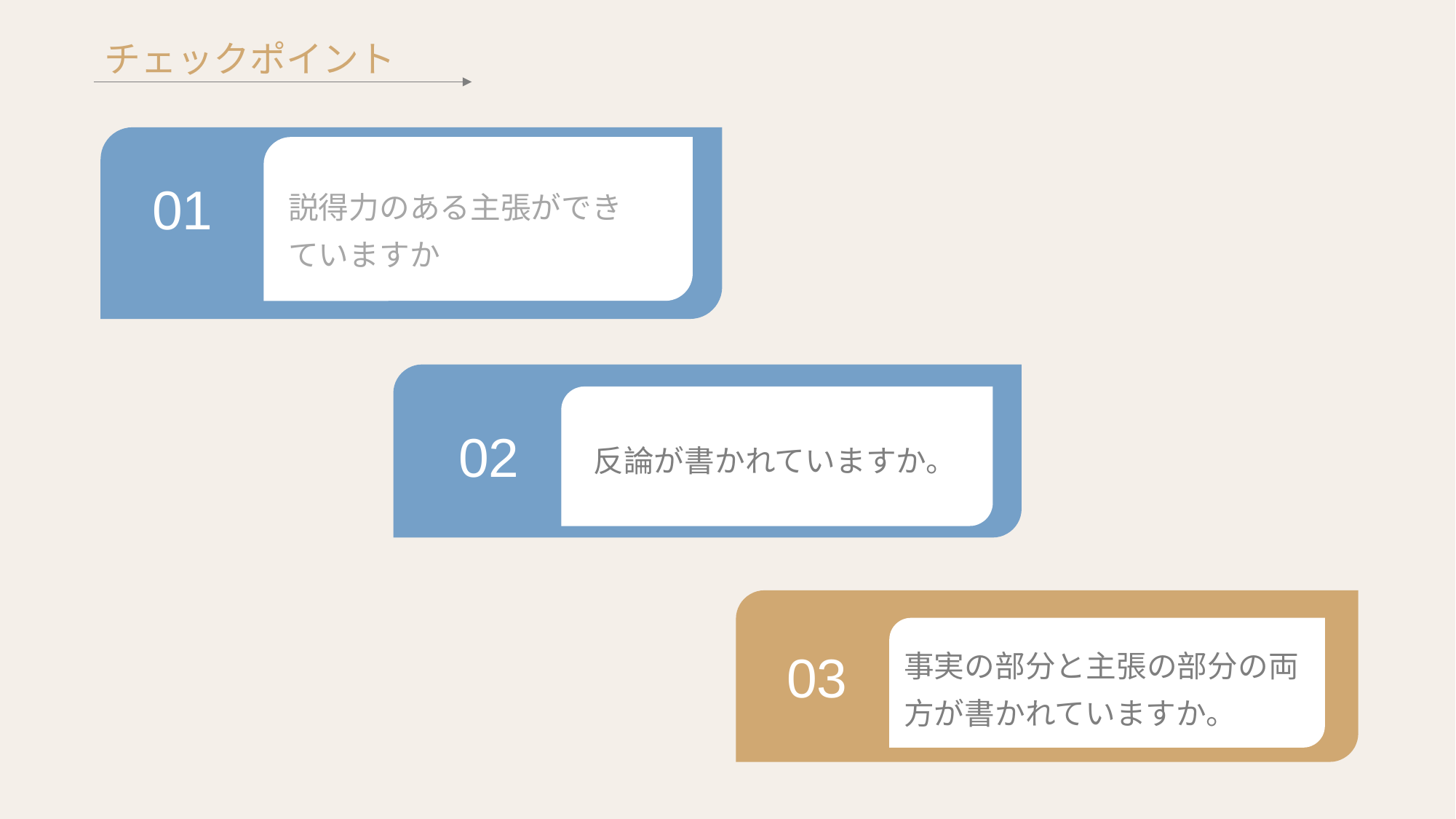

チェックポイント

説得力のある主張ができていますか
01

反論が書かれていますか。
02

事実の部分と主張の部分の両方が書かれていますか。
03